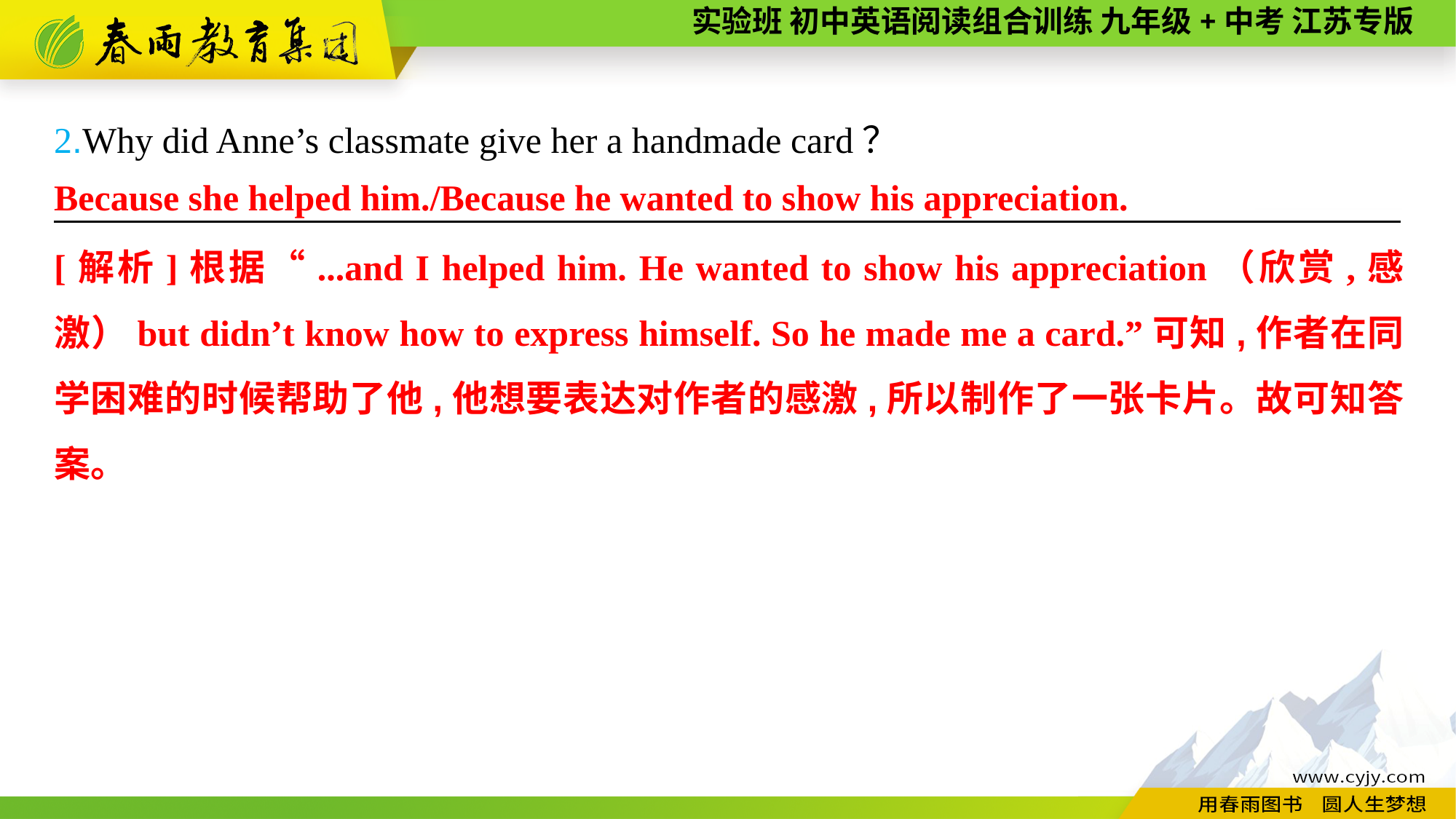

2.Why did Anne’s classmate give her a handmade card？
————————                        ——  ————                                                  ————
Because she helped him./Because he wanted to show his appreciation.
[解析]根据“...and I helped him. He wanted to show his appreciation（欣赏,感激）but didn’t know how to express himself. So he made me a card.”可知,作者在同学困难的时候帮助了他,他想要表达对作者的感激,所以制作了一张卡片。故可知答案。